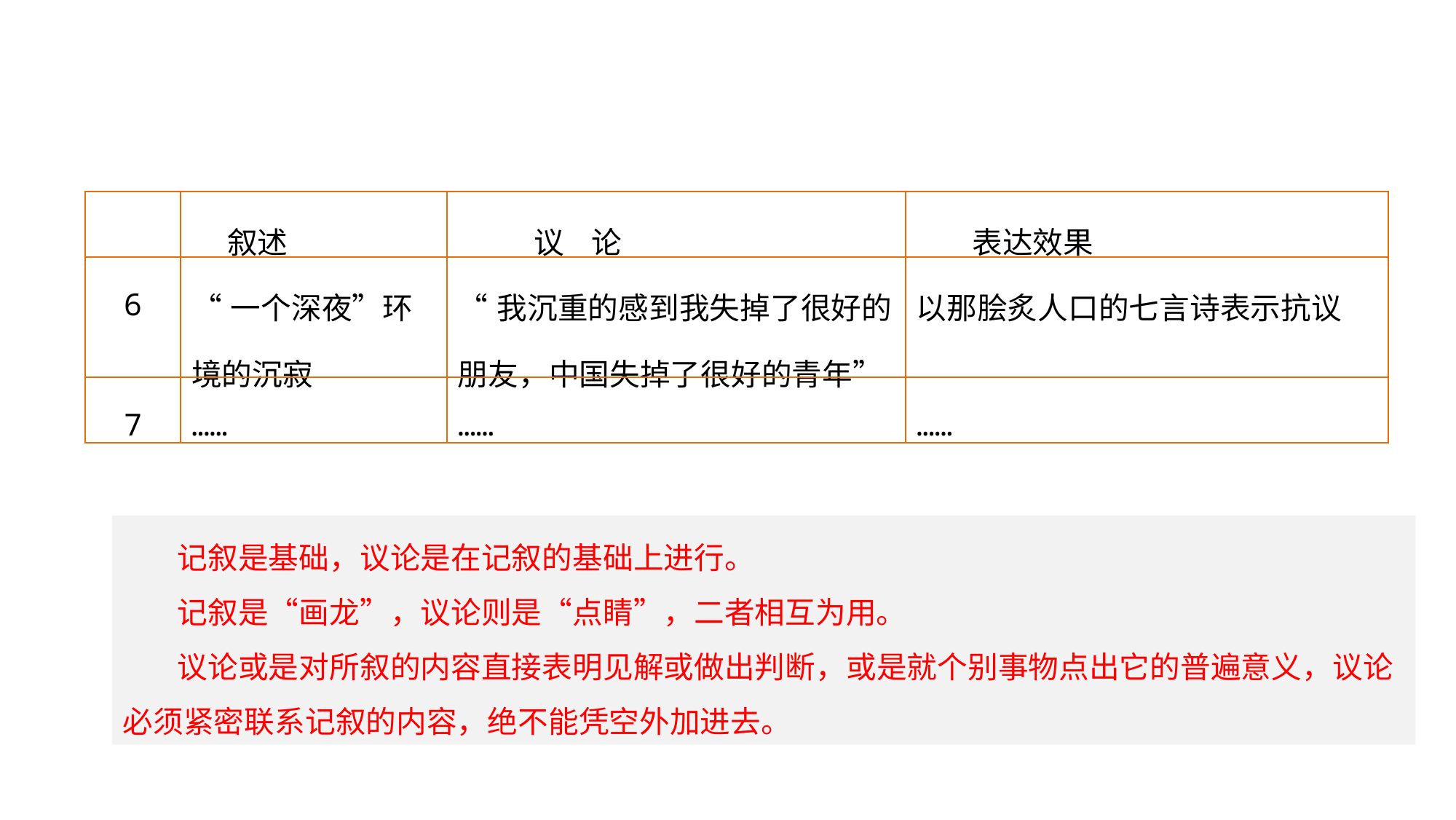

研读探究
|  | 叙述 | 议 论 | 表达效果 |
| --- | --- | --- | --- |
| 6 | “一个深夜”环境的沉寂 | “我沉重的感到我失掉了很好的朋友，中国失掉了很好的青年” | 以那脍炙人口的七言诗表示抗议 |
| 7 | …… | …… | …… |
记叙是基础，议论是在记叙的基础上进行。
记叙是“画龙”，议论则是“点睛”，二者相互为用。
议论或是对所叙的内容直接表明见解或做出判断，或是就个别事物点出它的普遍意义，议论必须紧密联系记叙的内容，绝不能凭空外加进去。